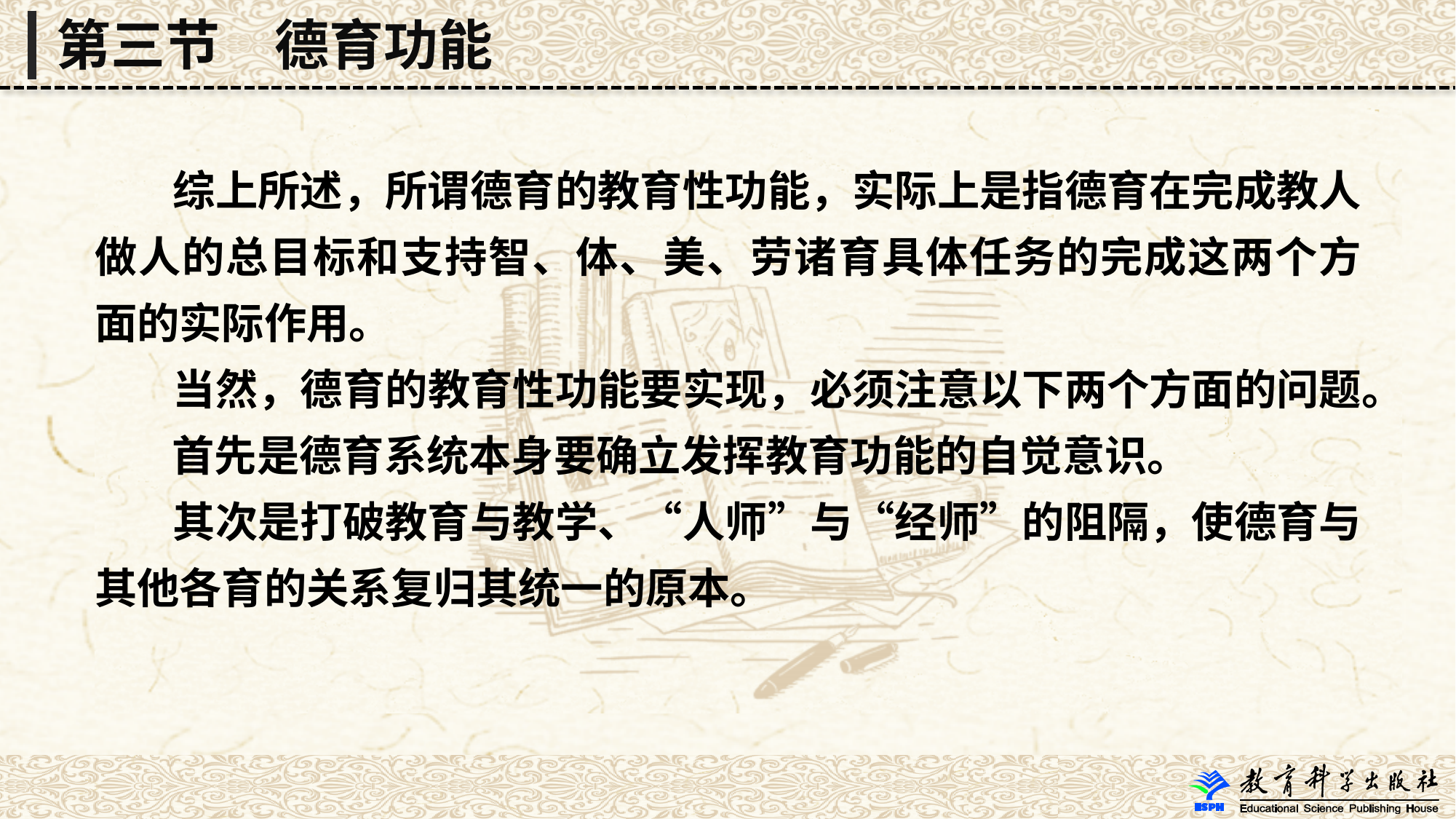

第三节　德育功能
       综上所述，所谓德育的教育性功能，实际上是指德育在完成教人做人的总目标和支持智、体、美、劳诸育具体任务的完成这两个方面的实际作用。
       当然，德育的教育性功能要实现，必须注意以下两个方面的问题。
       首先是德育系统本身要确立发挥教育功能的自觉意识。
       其次是打破教育与教学、“人师”与“经师”的阻隔，使德育与其他各育的关系复归其统一的原本。